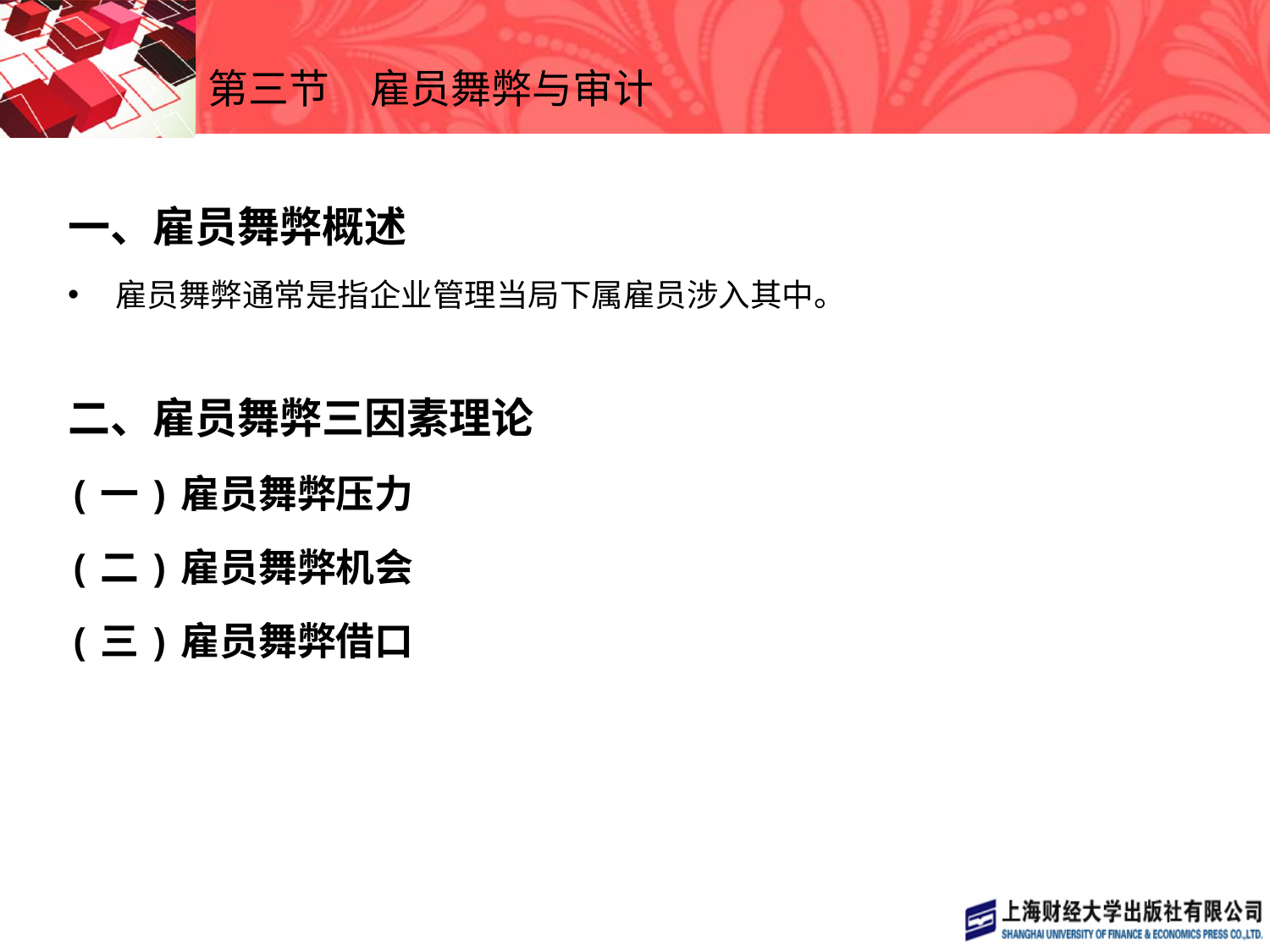

# 第三节　雇员舞弊与审计
一、雇员舞弊概述
雇员舞弊通常是指企业管理当局下属雇员涉入其中。

二、雇员舞弊三因素理论
(一)雇员舞弊压力
(二)雇员舞弊机会
(三)雇员舞弊借口